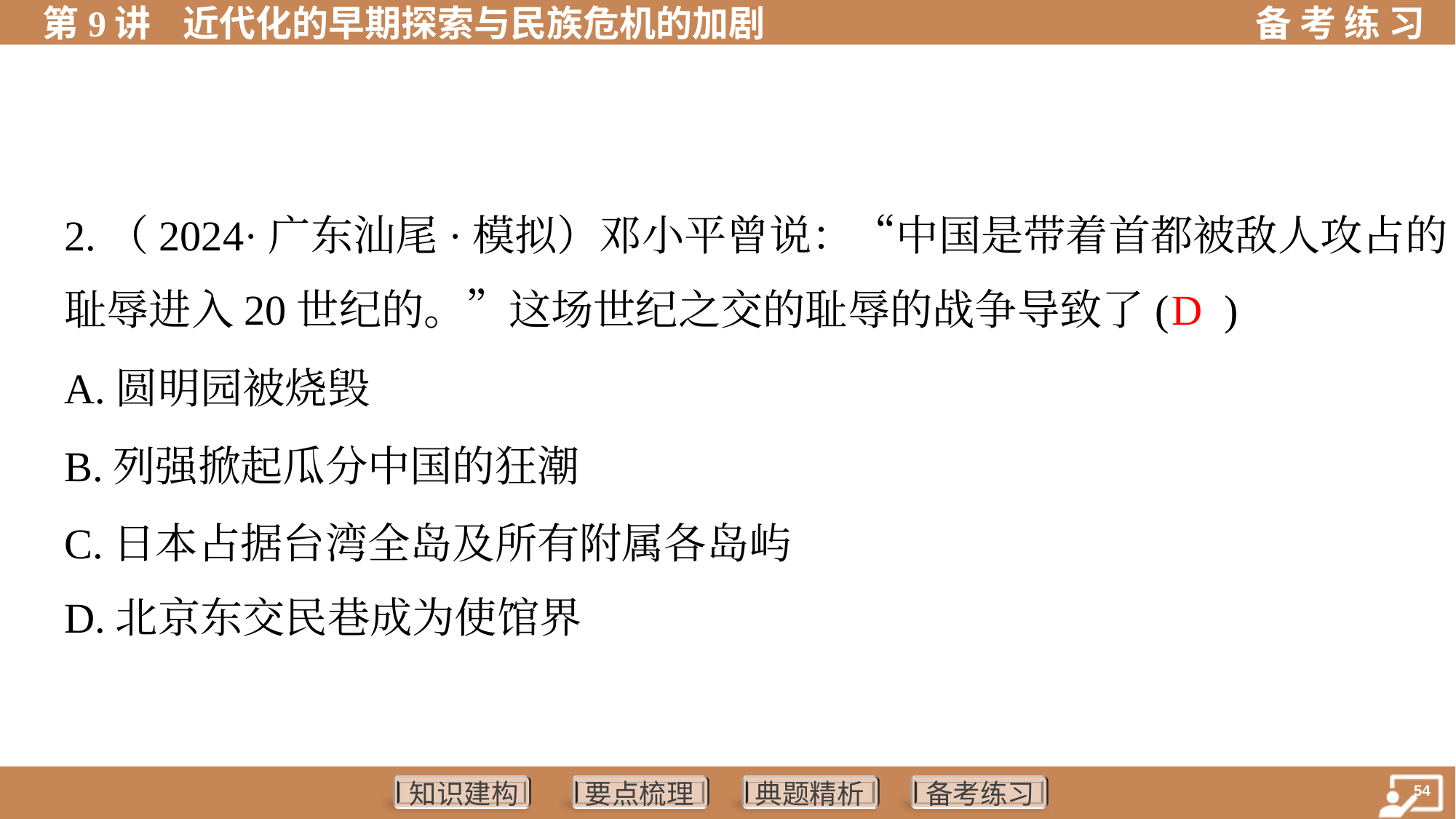

2.（2024·广东汕尾·模拟）邓小平曾说：“中国是带着首都被敌人攻占的
耻辱进入20世纪的。”这场世纪之交的耻辱的战争导致了(     )
    D
A.圆明园被烧毁
B.列强掀起瓜分中国的狂潮
C.日本占据台湾全岛及所有附属各岛屿
D.北京东交民巷成为使馆界